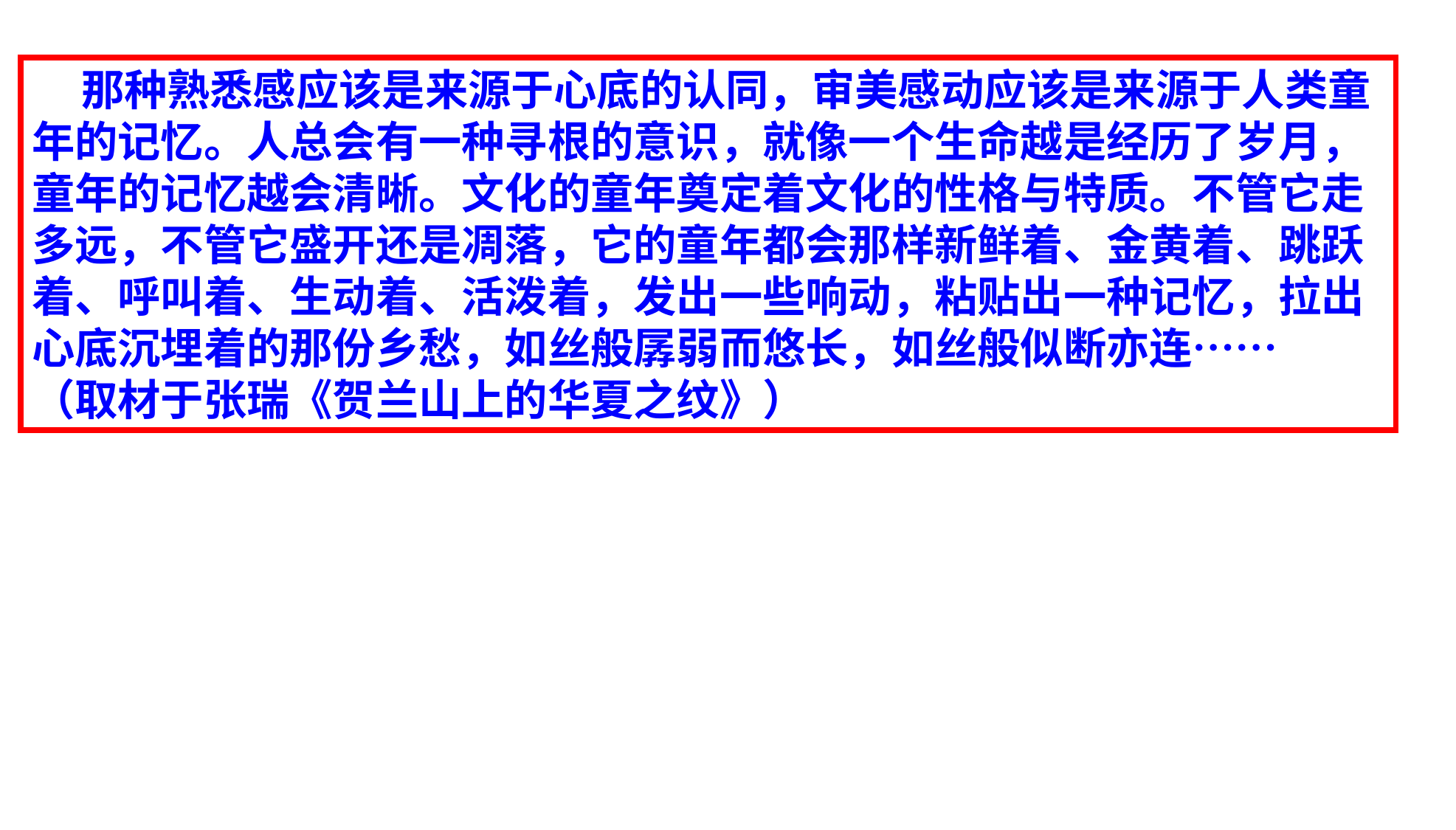

那种熟悉感应该是来源于心底的认同，审美感动应该是来源于人类童年的记忆。人总会有一种寻根的意识，就像一个生命越是经历了岁月，童年的记忆越会清晰。文化的童年奠定着文化的性格与特质。不管它走多远，不管它盛开还是凋落，它的童年都会那样新鲜着、金黄着、跳跃着、呼叫着、生动着、活泼着，发出一些响动，粘贴出一种记忆，拉出心底沉埋着的那份乡愁，如丝般孱弱而悠长，如丝般似断亦连……
（取材于张瑞《贺兰山上的华夏之纹》）